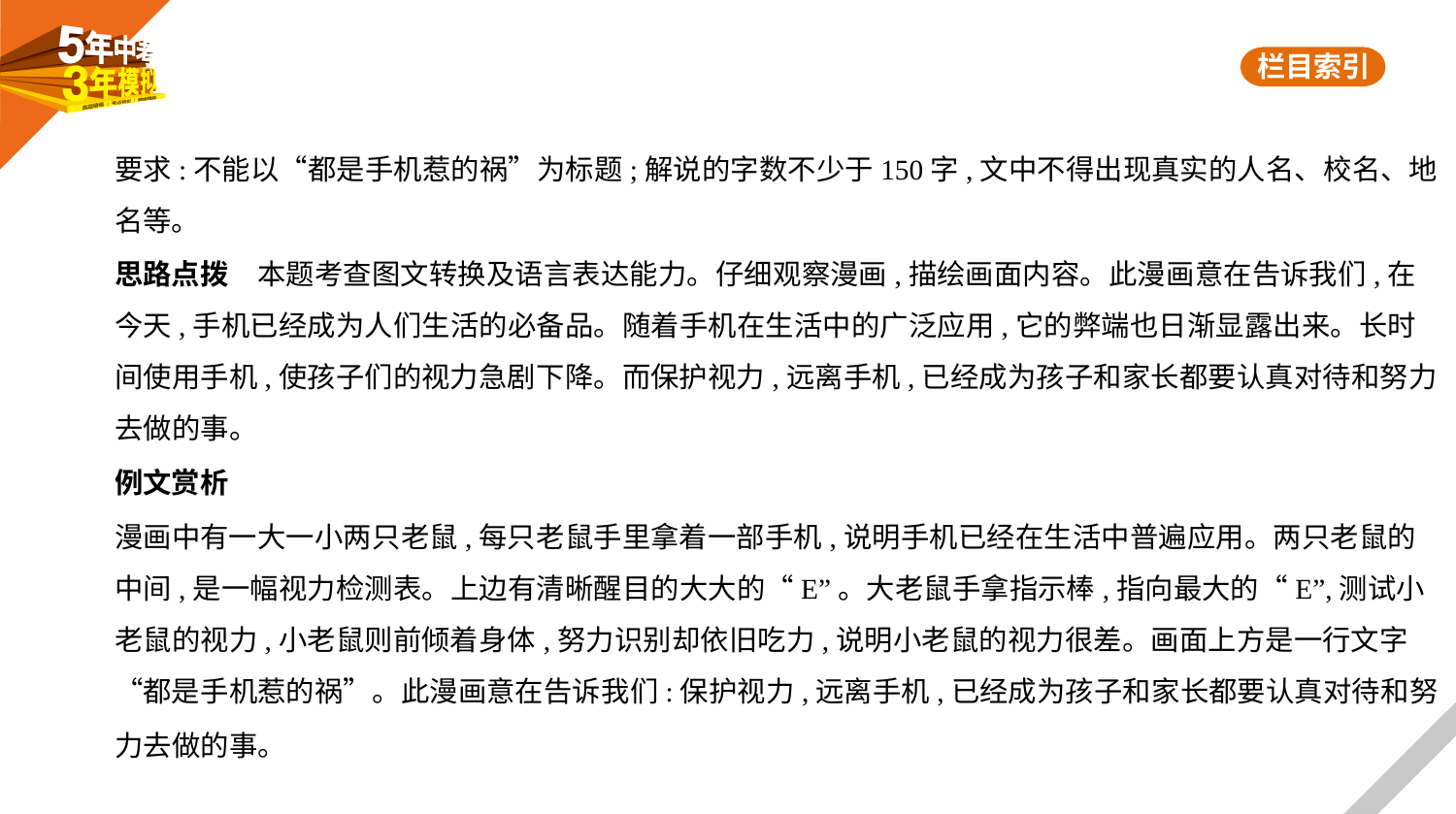

要求:不能以“都是手机惹的祸”为标题;解说的字数不少于150字,文中不得出现真实的人名、校名、地
名等。
思路点拨　本题考查图文转换及语言表达能力。仔细观察漫画,描绘画面内容。此漫画意在告诉我们,在
今天,手机已经成为人们生活的必备品。随着手机在生活中的广泛应用,它的弊端也日渐显露出来。长时
间使用手机,使孩子们的视力急剧下降。而保护视力,远离手机,已经成为孩子和家长都要认真对待和努力
去做的事。
例文赏析
漫画中有一大一小两只老鼠,每只老鼠手里拿着一部手机,说明手机已经在生活中普遍应用。两只老鼠的
中间,是一幅视力检测表。上边有清晰醒目的大大的“E”。大老鼠手拿指示棒,指向最大的“E”,测试小
老鼠的视力,小老鼠则前倾着身体,努力识别却依旧吃力,说明小老鼠的视力很差。画面上方是一行文字
“都是手机惹的祸”。此漫画意在告诉我们:保护视力,远离手机,已经成为孩子和家长都要认真对待和努
力去做的事。